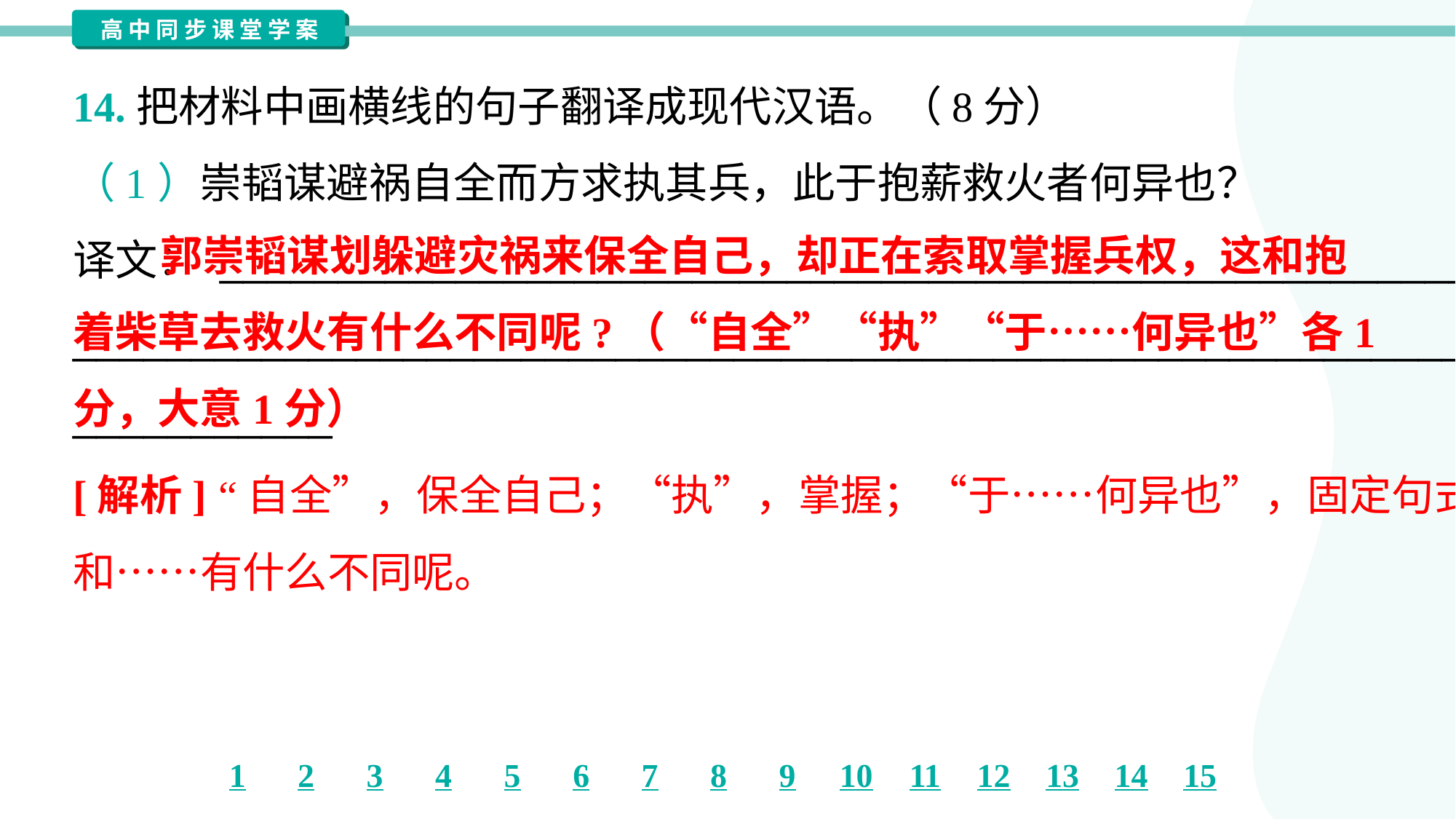

14.把材料中画横线的句子翻译成现代汉语。（8分）
（1）崇韬谋避祸自全而方求执其兵，此于抱薪救火者何异也？
译文： ______________________________________________________
_____________________________________________________________
___________
        郭崇韬谋划躲避灾祸来保全自己，却正在索取掌握兵权，这和抱着柴草去救火有什么不同呢?（“自全”“执”“于……何异也”各1分，大意1分）
[解析] “自全”，保全自己；“执”，掌握；“于……何异也”，固定句式，
和……有什么不同呢。